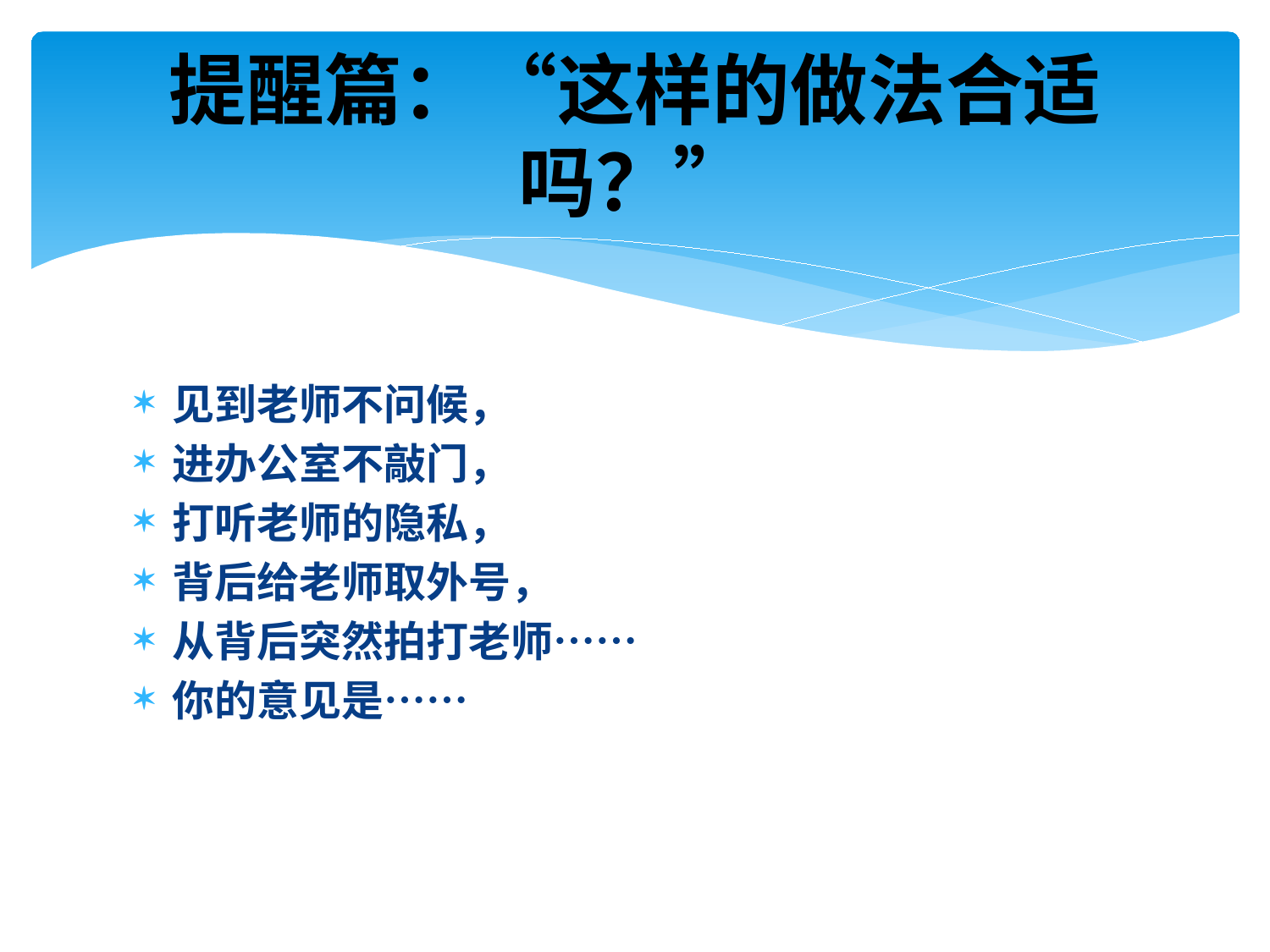

# 提醒篇：“这样的做法合适吗？”
见到老师不问候，
进办公室不敲门，
打听老师的隐私，
背后给老师取外号，
从背后突然拍打老师……
你的意见是……